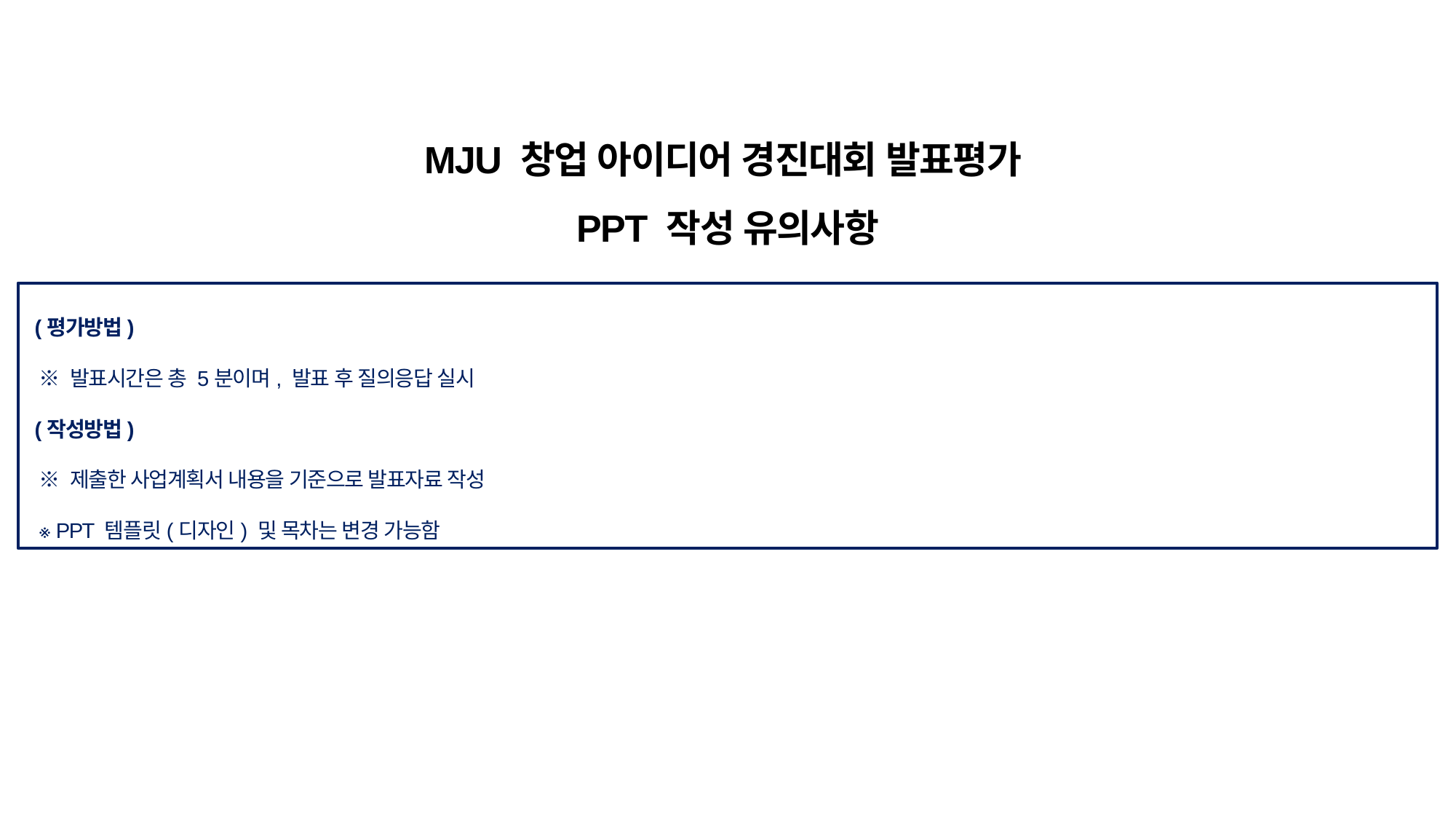

MJU 창업 아이디어 경진대회 발표평가
PPT 작성 유의사항
 (평가방법)
  ※ 발표시간은 총 5분이며, 발표 후 질의응답 실시
 (작성방법)
  ※ 제출한 사업계획서 내용을 기준으로 발표자료 작성
  ※ PPT 템플릿(디자인) 및 목차는 변경 가능함